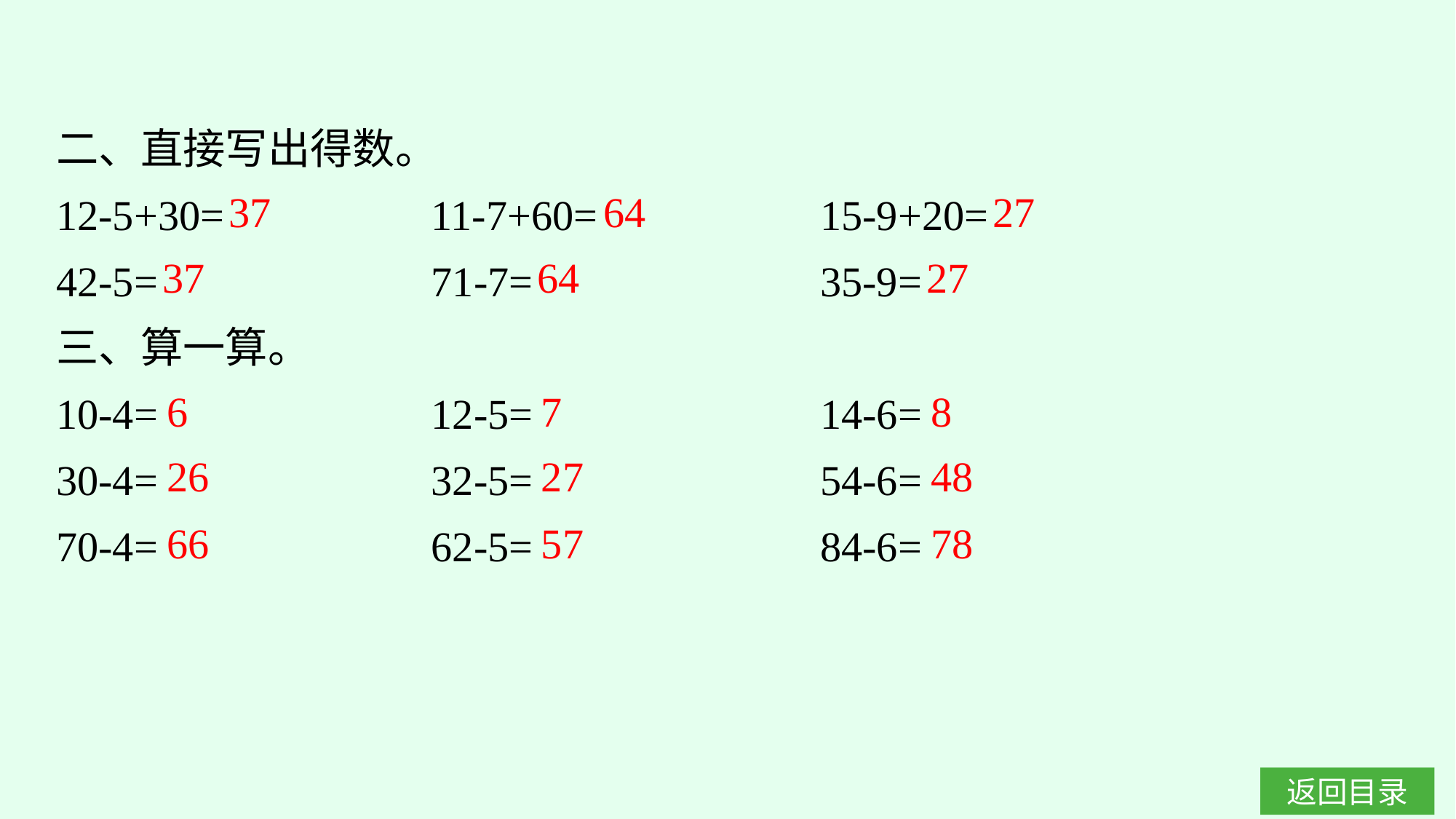

二、直接写出得数。
12-5+30=　　　　	11-7+60=　　　　　	15-9+20=
42-5=			71-7=				35-9=
三、算一算。
10-4=			12-5=				14-6=
30-4=			32-5=				54-6=
70-4=			62-5=				84-6=
37
64
27
37
64
27
6
7
8
26
27
48
66
57
78